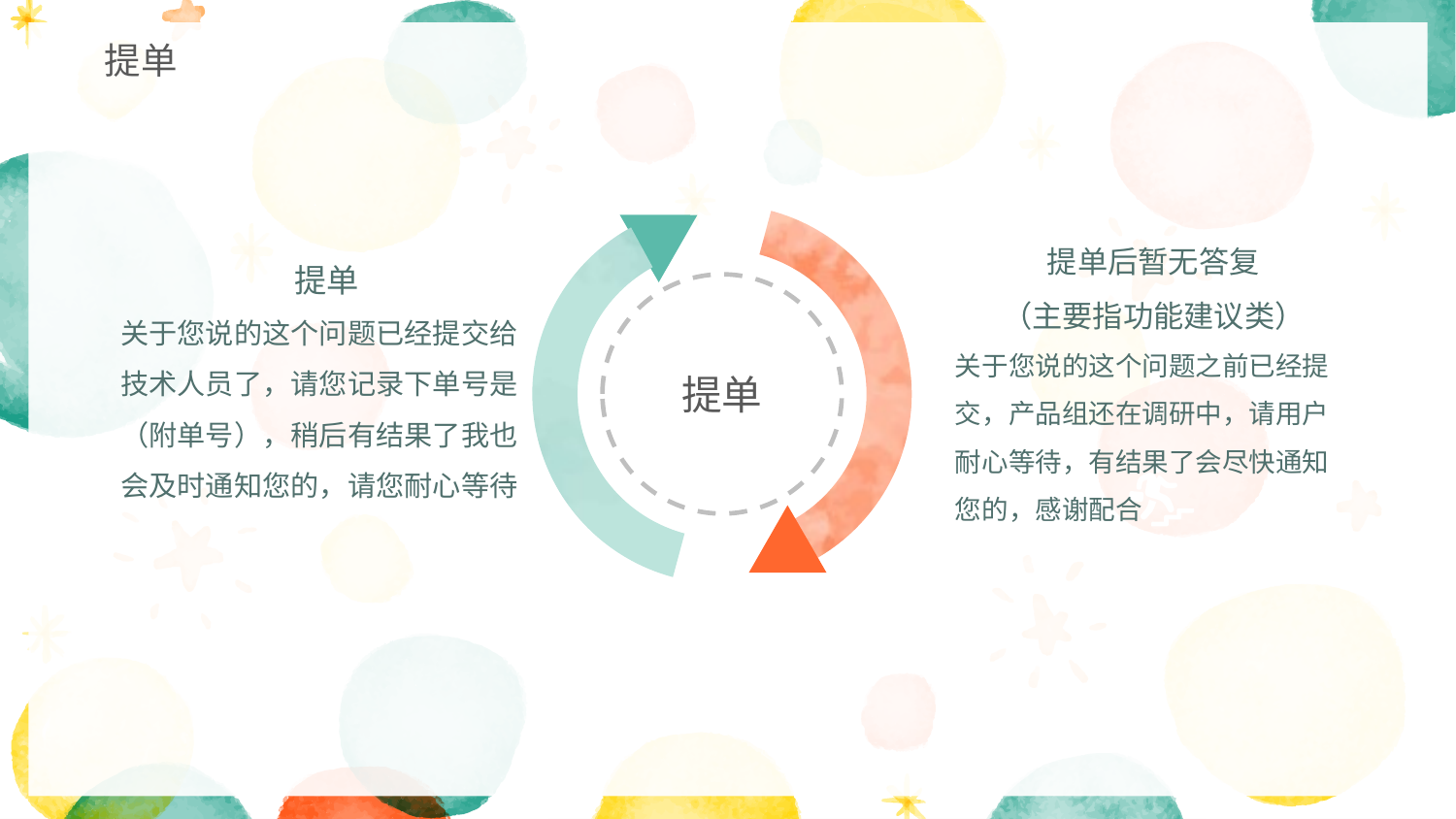

提单

提单
关于您说的这个问题已经提交给技术人员了，请您记录下单号是（附单号），稍后有结果了我也会及时通知您的，请您耐心等待
提单后暂无答复
（主要指功能建议类）
关于您说的这个问题之前已经提交，产品组还在调研中，请用户耐心等待，有结果了会尽快通知您的，感谢配合
提单